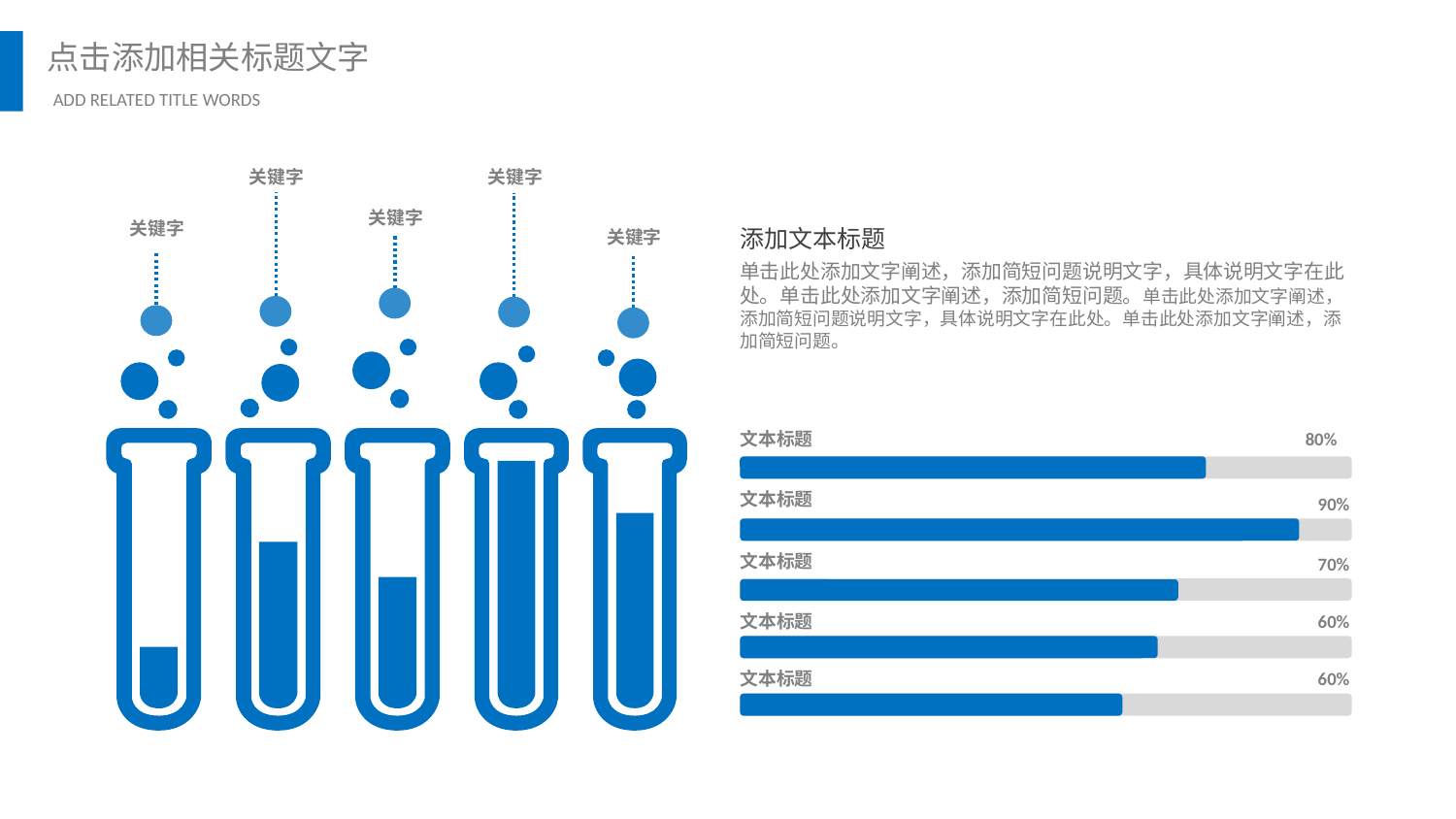

关键字

关键字

关键字

关键字

添加文本标题
关键字

单击此处添加文字阐述，添加简短问题说明文字，具体说明文字在此处。单击此处添加文字阐述，添加简短问题。单击此处添加文字阐述，添加简短问题说明文字，具体说明文字在此处。单击此处添加文字阐述，添加简短问题。

80%
文本标题

文本标题
90%

文本标题
70%

文本标题
60%

文本标题
60%